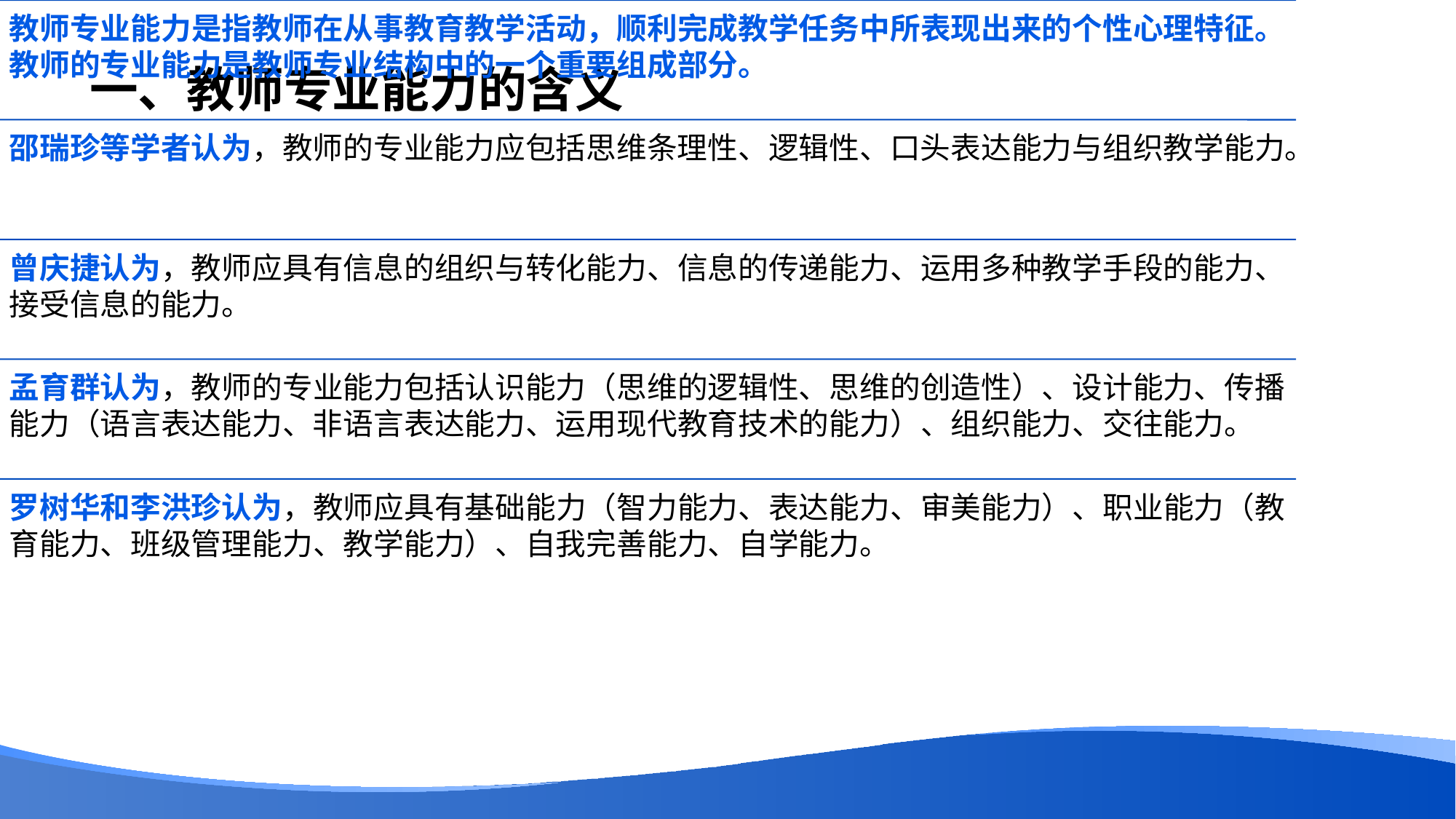

# 一、教师专业能力的含义
教师专业能力是指教师在从事教育教学活动，顺利完成教学任务中所表现出来的个性心理特征。教师的专业能力是教师专业结构中的一个重要组成部分。
邵瑞珍等学者认为，教师的专业能力应包括思维条理性、逻辑性、口头表达能力与组织教学能力。
曾庆捷认为，教师应具有信息的组织与转化能力、信息的传递能力、运用多种教学手段的能力、接受信息的能力。
孟育群认为，教师的专业能力包括认识能力（思维的逻辑性、思维的创造性）、设计能力、传播能力（语言表达能力、非语言表达能力、运用现代教育技术的能力）、组织能力、交往能力。
罗树华和李洪珍认为，教师应具有基础能力（智力能力、表达能力、审美能力）、职业能力（教育能力、班级管理能力、教学能力）、自我完善能力、自学能力。